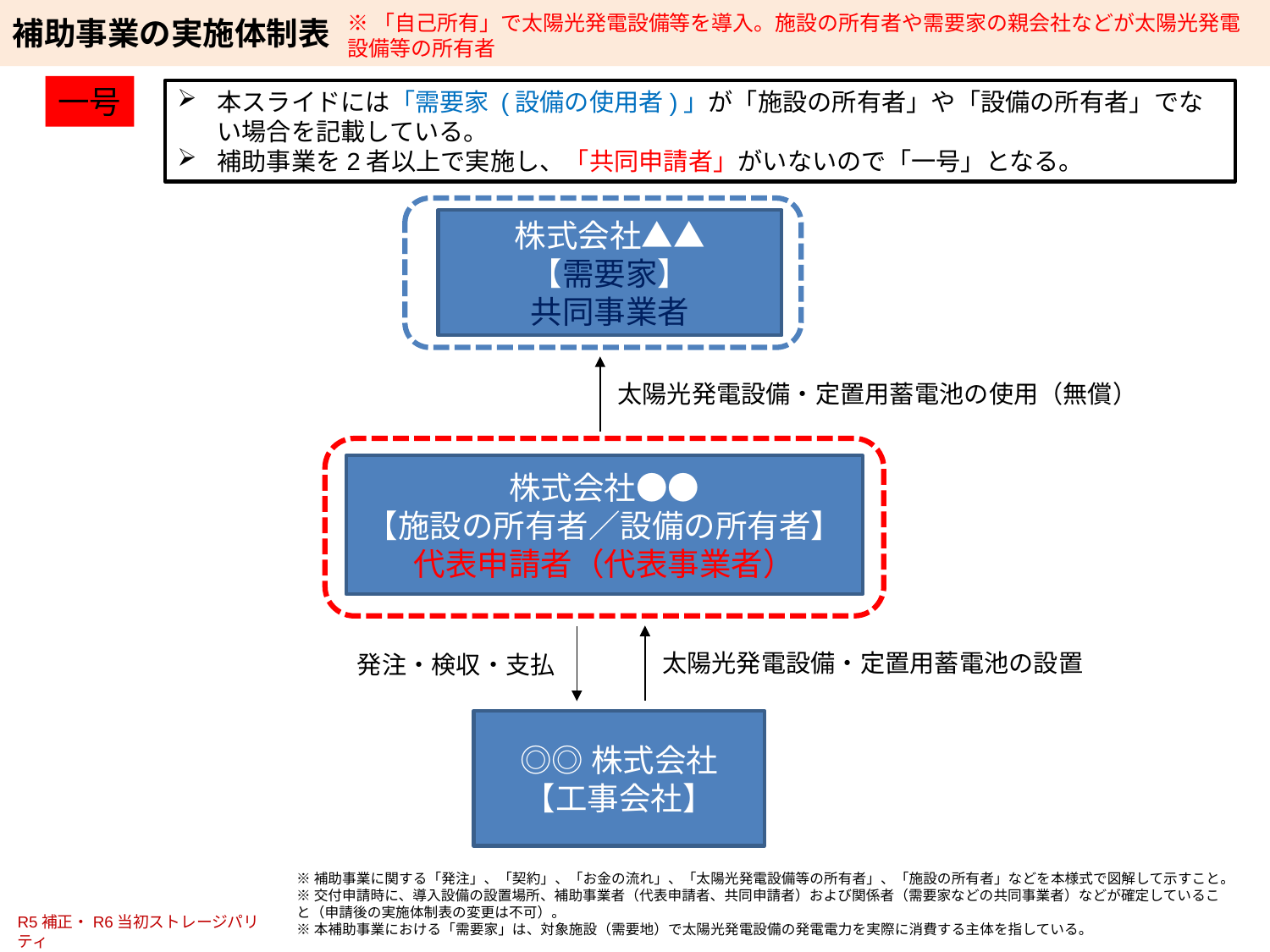

※「自己所有」で太陽光発電設備等を導入。施設の所有者や需要家の親会社などが太陽光発電設備等の所有者
一号
本スライドには「需要家 (設備の使用者)」が「施設の所有者」や「設備の所有者」でない場合を記載している。
補助事業を2者以上で実施し、「共同申請者」がいないので「一号」となる。

株式会社▲▲
【需要家】
共同事業者
太陽光発電設備・定置用蓄電池の使用（無償）

株式会社●●
【施設の所有者／設備の所有者】
代表申請者（代表事業者）
太陽光発電設備・定置用蓄電池の設置
発注・検収・支払
◎◎株式会社
【工事会社】